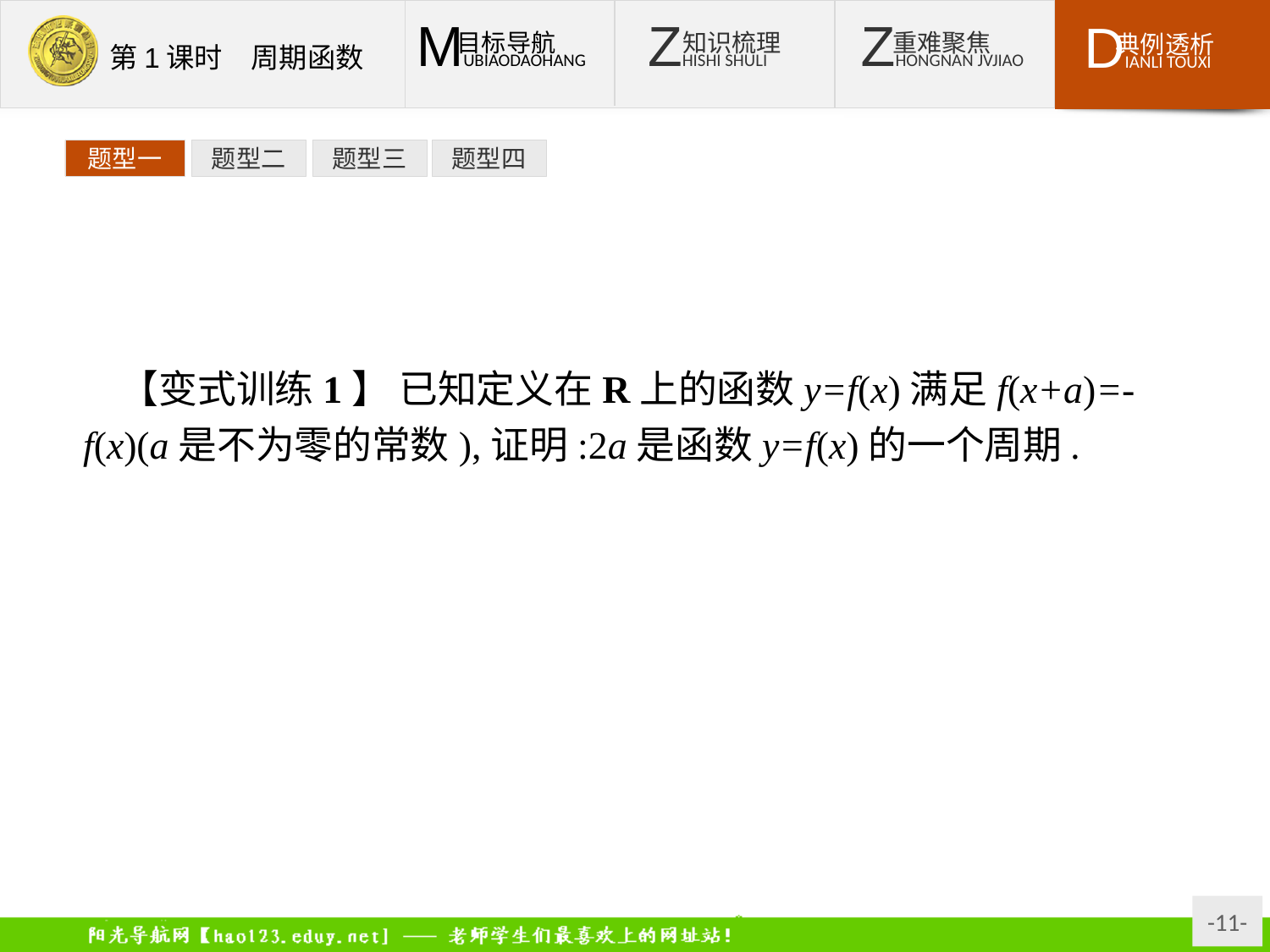

题型一
题型二
题型三
题型四
【变式训练1】 已知定义在R上的函数y=f(x)满足f(x+a)=-f(x)(a是不为零的常数),证明:2a是函数y=f(x)的一个周期.
证明:∵f(x+a)=-f(x),
∴f(x+2a)=f[(x+a)+a]=-f(x+a)=-[-f(x)]=f(x),
∴由周期函数的定义知2a是函数y=f(x)的一个周期.